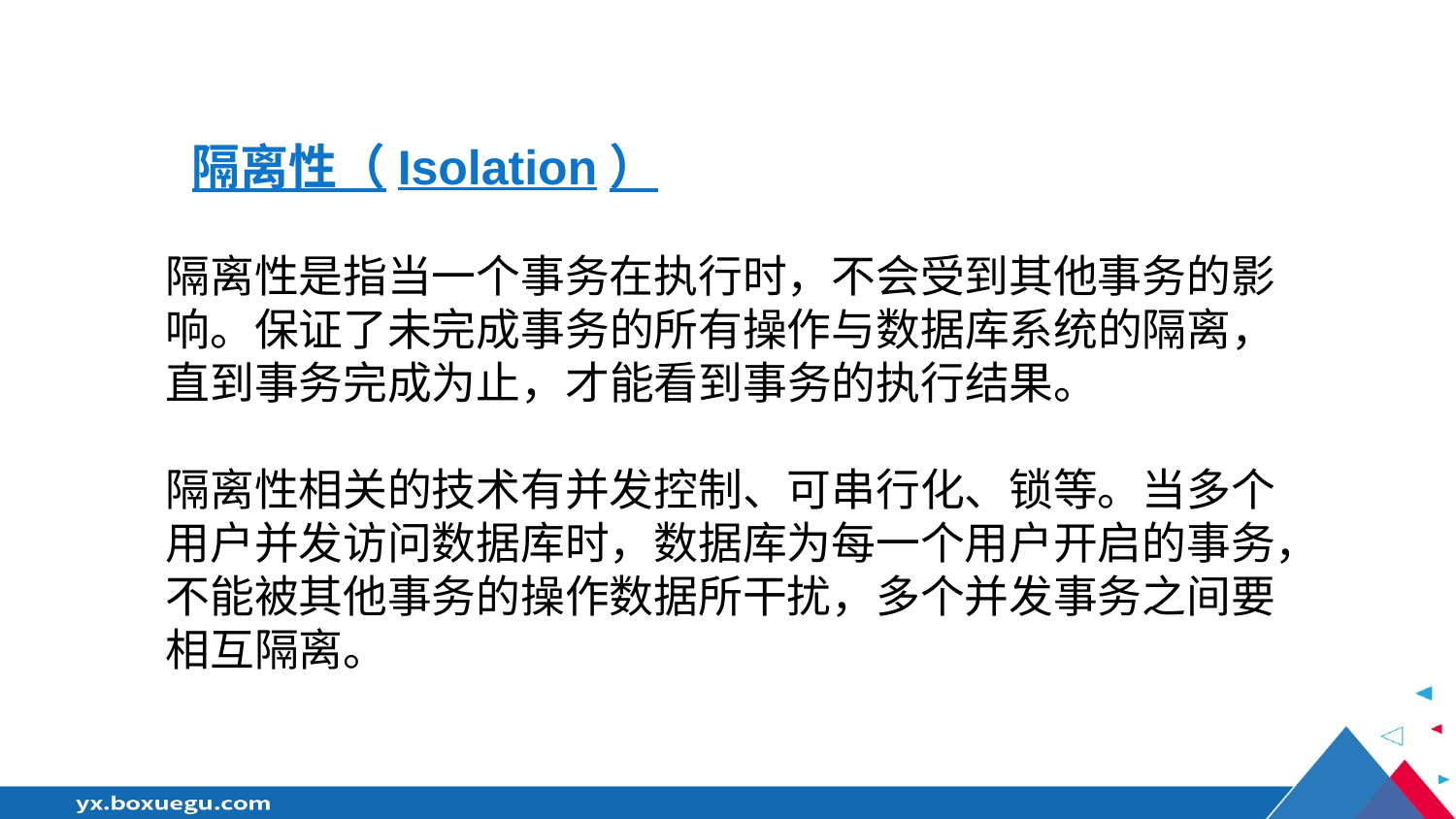

隔离性（Isolation）
隔离性是指当一个事务在执行时，不会受到其他事务的影响。保证了未完成事务的所有操作与数据库系统的隔离，直到事务完成为止，才能看到事务的执行结果。
隔离性相关的技术有并发控制、可串行化、锁等。当多个用户并发访问数据库时，数据库为每一个用户开启的事务，不能被其他事务的操作数据所干扰，多个并发事务之间要相互隔离。